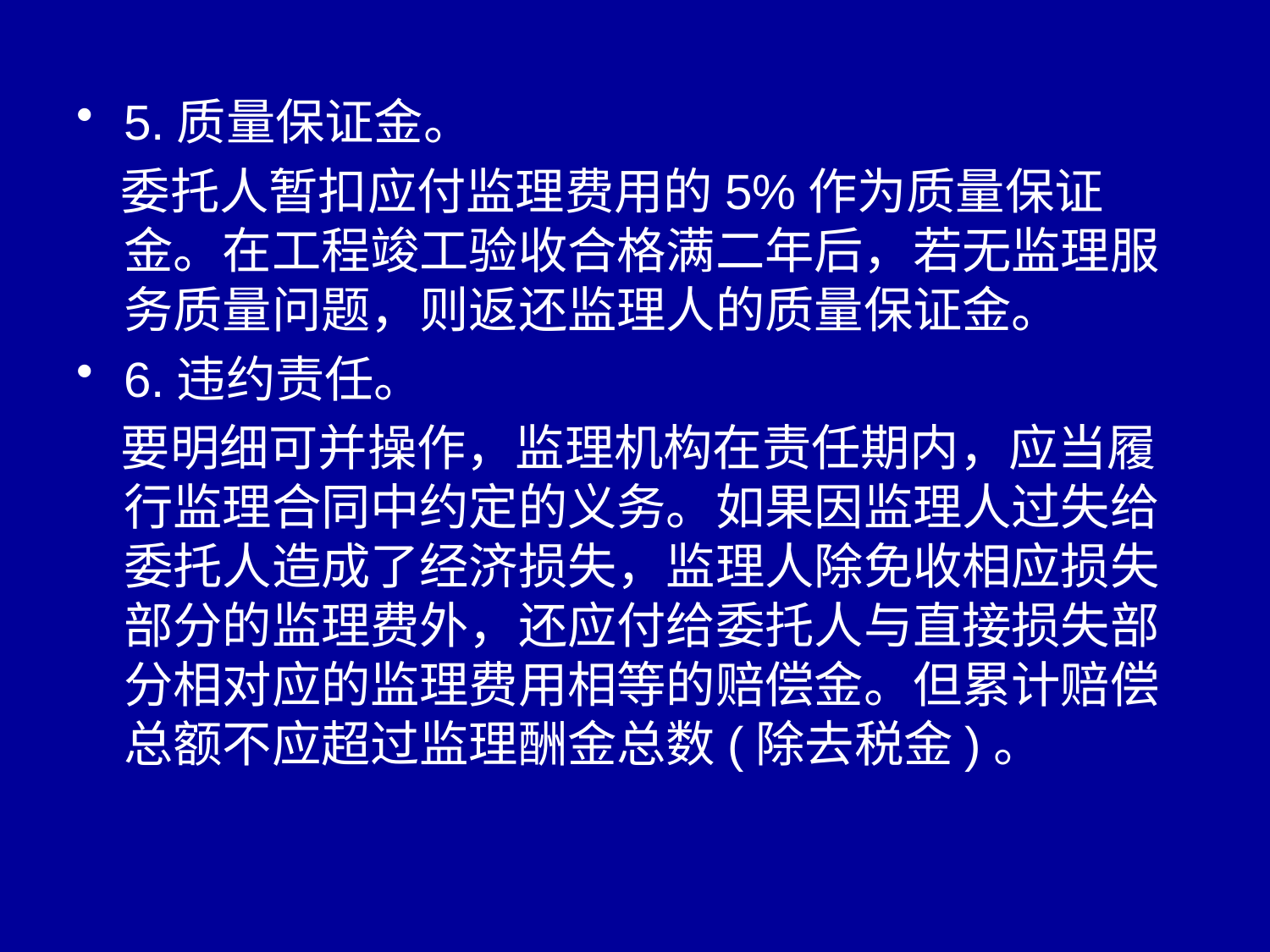

5.质量保证金。
   委托人暂扣应付监理费用的5%作为质量保证金。在工程竣工验收合格满二年后，若无监理服务质量问题，则返还监理人的质量保证金。
6.违约责任。
   要明细可并操作，监理机构在责任期内，应当履行监理合同中约定的义务。如果因监理人过失给委托人造成了经济损失，监理人除免收相应损失部分的监理费外，还应付给委托人与直接损失部分相对应的监理费用相等的赔偿金。但累计赔偿总额不应超过监理酬金总数(除去税金)。